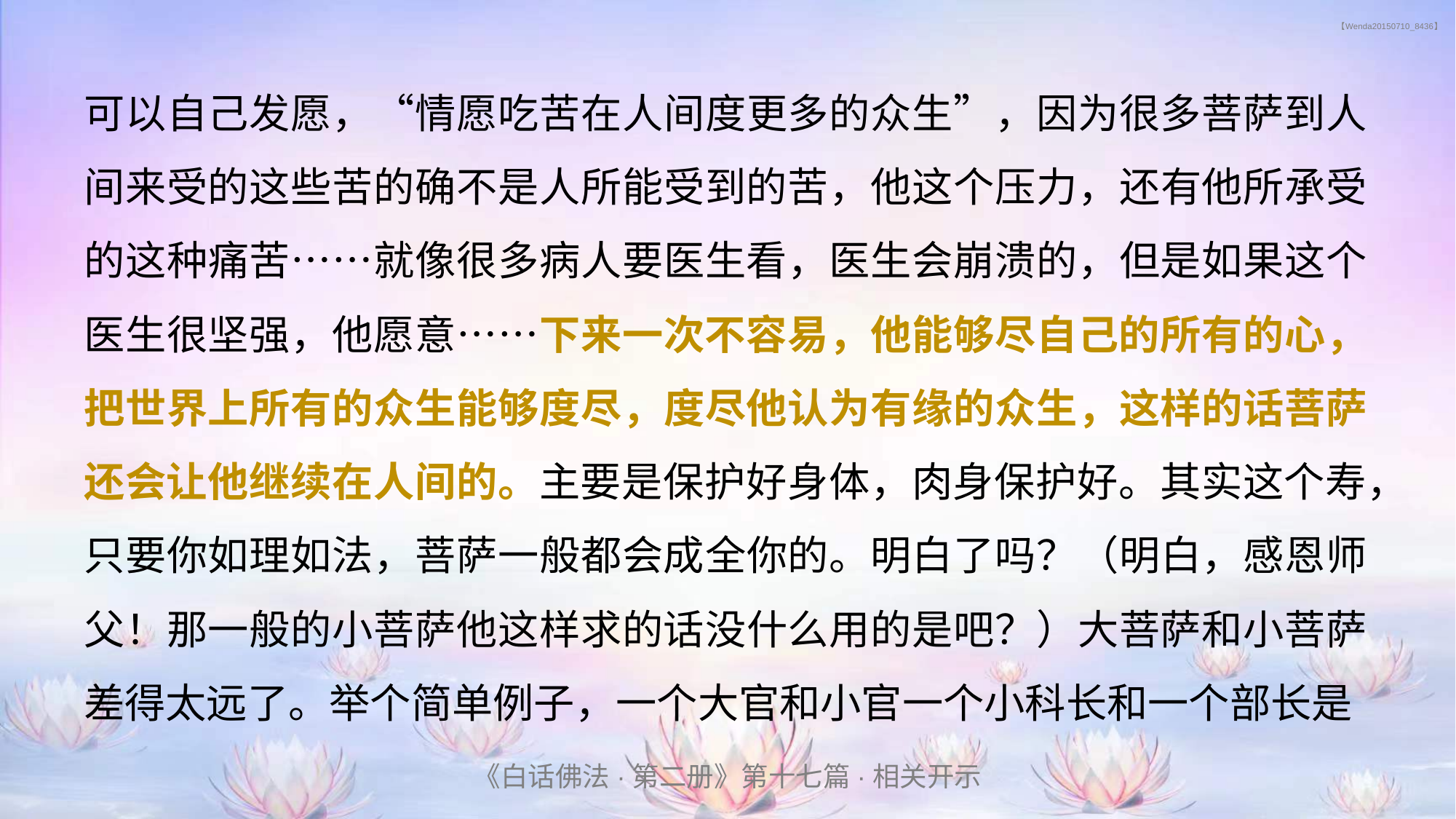

# 【Wenda20150710_8436】
可以自己发愿，“情愿吃苦在人间度更多的众生”，因为很多菩萨到人间来受的这些苦的确不是人所能受到的苦，他这个压力，还有他所承受的这种痛苦……就像很多病人要医生看，医生会崩溃的，但是如果这个医生很坚强，他愿意……下来一次不容易，他能够尽自己的所有的心，把世界上所有的众生能够度尽，度尽他认为有缘的众生，这样的话菩萨还会让他继续在人间的。主要是保护好身体，肉身保护好。其实这个寿，只要你如理如法，菩萨一般都会成全你的。明白了吗？（明白，感恩师父！那一般的小菩萨他这样求的话没什么用的是吧？）大菩萨和小菩萨差得太远了。举个简单例子，一个大官和小官一个小科长和一个部长是

《白话佛法·第二册》第十七篇·相关开示